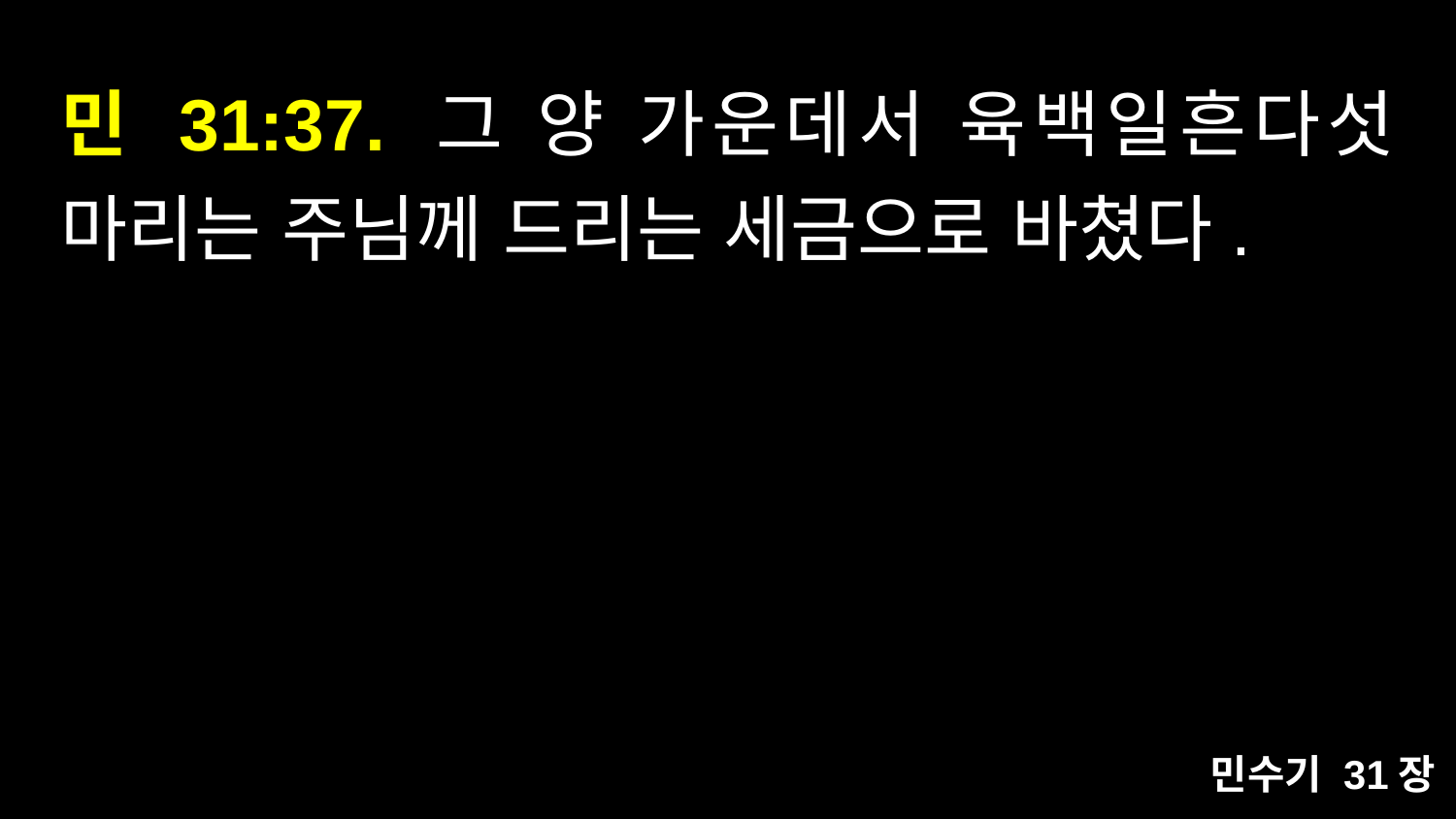

# 민 31:37. 그 양 가운데서 육백일흔다섯 마리는 주님께 드리는 세금으로 바쳤다.
민수기 31장